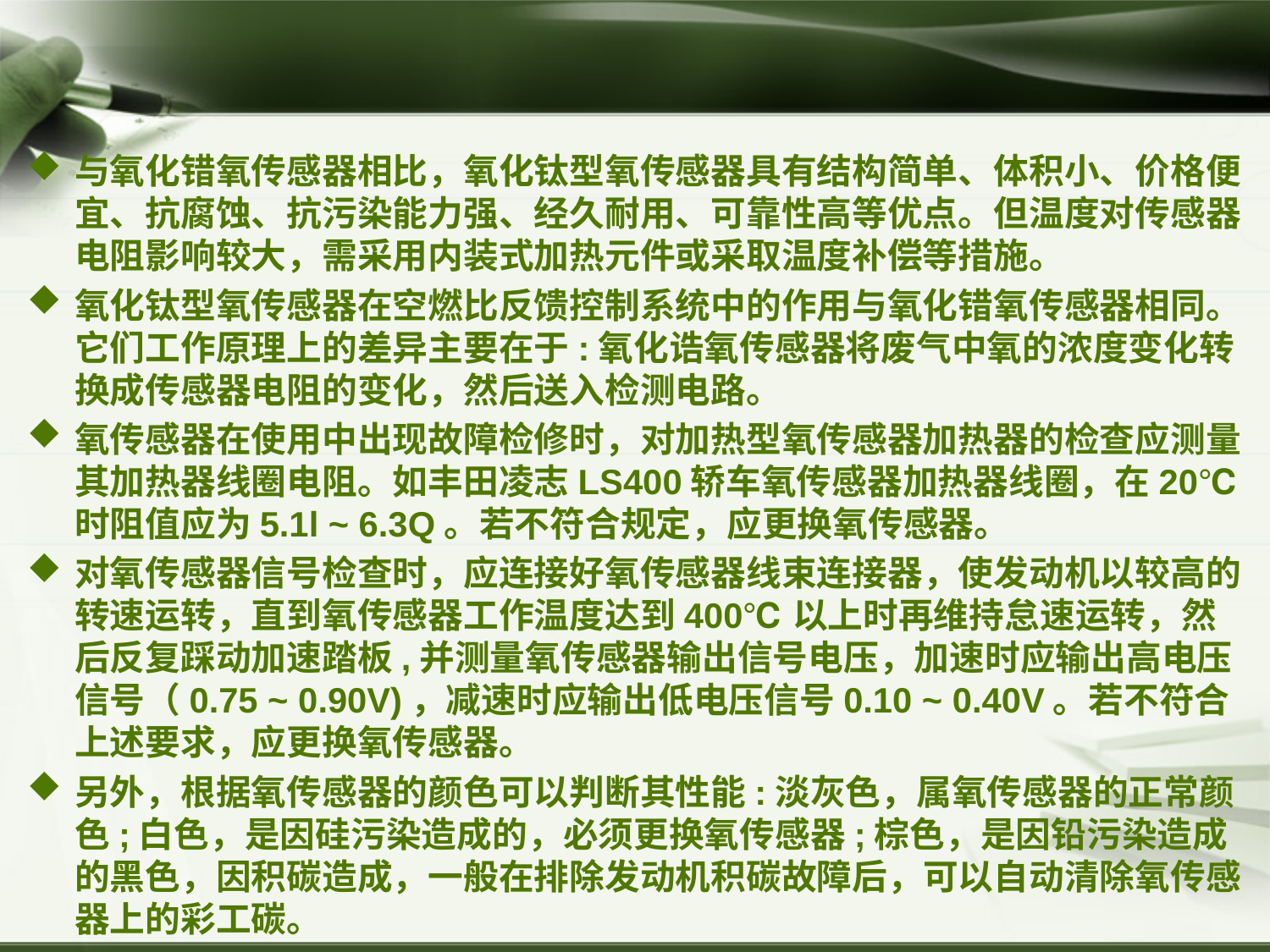

#
与氧化错氧传感器相比，氧化钛型氧传感器具有结构简单、体积小、价格便宜、抗腐蚀、抗污染能力强、经久耐用、可靠性高等优点。但温度对传感器电阻影响较大，需采用内装式加热元件或采取温度补偿等措施。
氧化钛型氧传感器在空燃比反馈控制系统中的作用与氧化错氧传感器相同。它们工作原理上的差异主要在于:氧化诰氧传感器将废气中氧的浓度变化转换成传感器电阻的变化，然后送入检测电路。
氧传感器在使用中出现故障检修时，对加热型氧传感器加热器的检查应测量其加热器线圈电阻。如丰田凌志LS400轿车氧传感器加热器线圈，在20℃时阻值应为5.1l ~ 6.3Q。若不符合规定，应更换氧传感器。
对氧传感器信号检查时，应连接好氧传感器线束连接器，使发动机以较高的转速运转，直到氧传感器工作温度达到400℃以上时再维持怠速运转，然后反复踩动加速踏板,并测量氧传感器输出信号电压，加速时应输出高电压信号（0.75 ~ 0.90V)，减速时应输出低电压信号0.10 ~ 0.40V。若不符合上述要求，应更换氧传感器。
另外，根据氧传感器的颜色可以判断其性能:淡灰色，属氧传感器的正常颜色;白色，是因硅污染造成的，必须更换氧传感器;棕色，是因铅污染造成的黑色，因积碳造成，一般在排除发动机积碳故障后，可以自动清除氧传感器上的彩工碳。